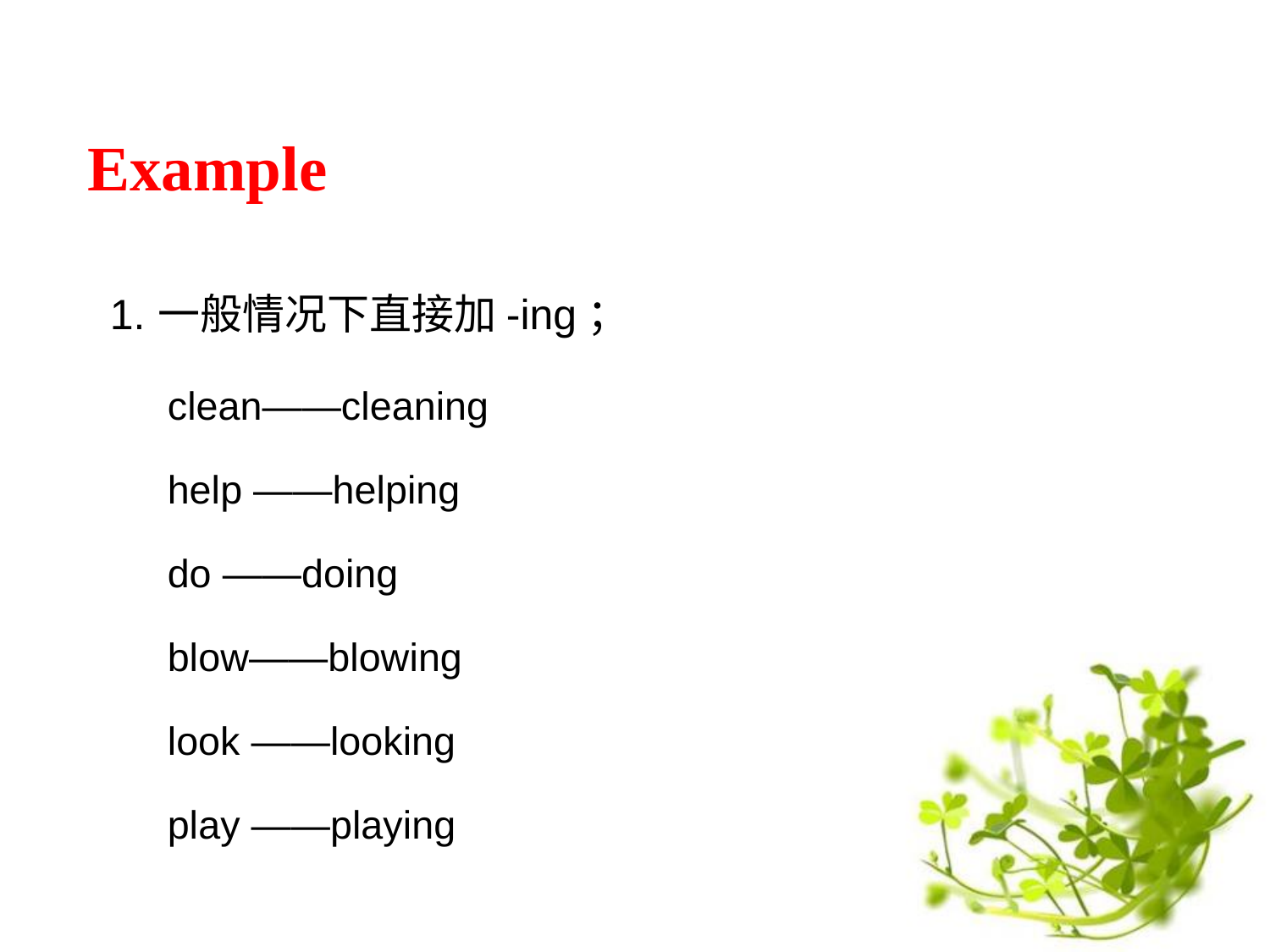

Example
一般情况下直接加-ing；
clean——cleaning
help ——helping
do ——doing
blow——blowing
look ——looking
play ——playing